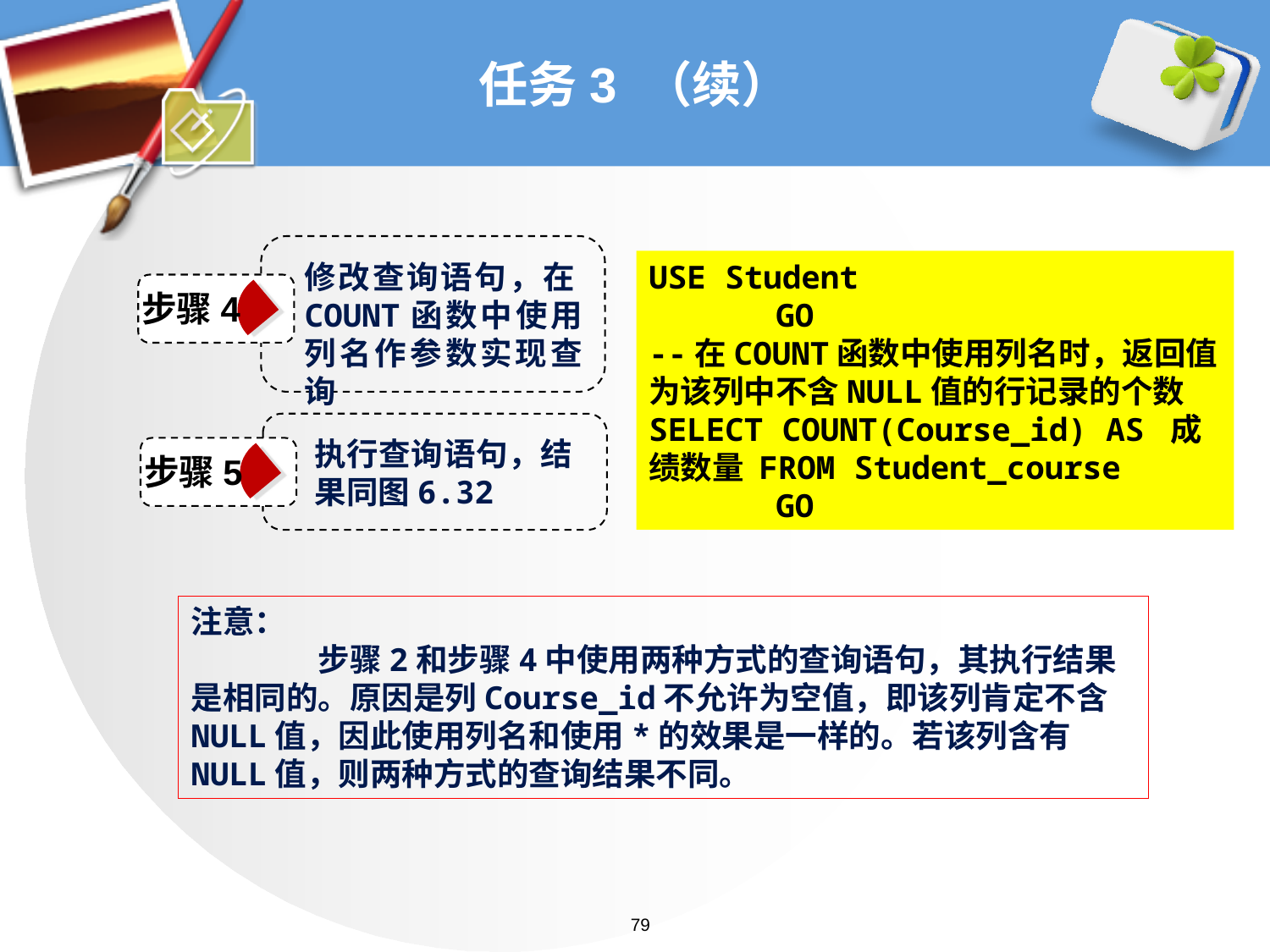

# 任务3 （续）

修改查询语句，在COUNT函数中使用列名作参数实现查询
USE Student
	GO
--在COUNT函数中使用列名时，返回值为该列中不含NULL值的行记录的个数
SELECT COUNT(Course_id) AS 成绩数量 FROM Student_course
	GO

步骤4

执行查询语句，结果同图6.32

步骤5

注意：
	步骤2和步骤4中使用两种方式的查询语句，其执行结果是相同的。原因是列Course_id不允许为空值，即该列肯定不含NULL值，因此使用列名和使用*的效果是一样的。若该列含有NULL值，则两种方式的查询结果不同。
79